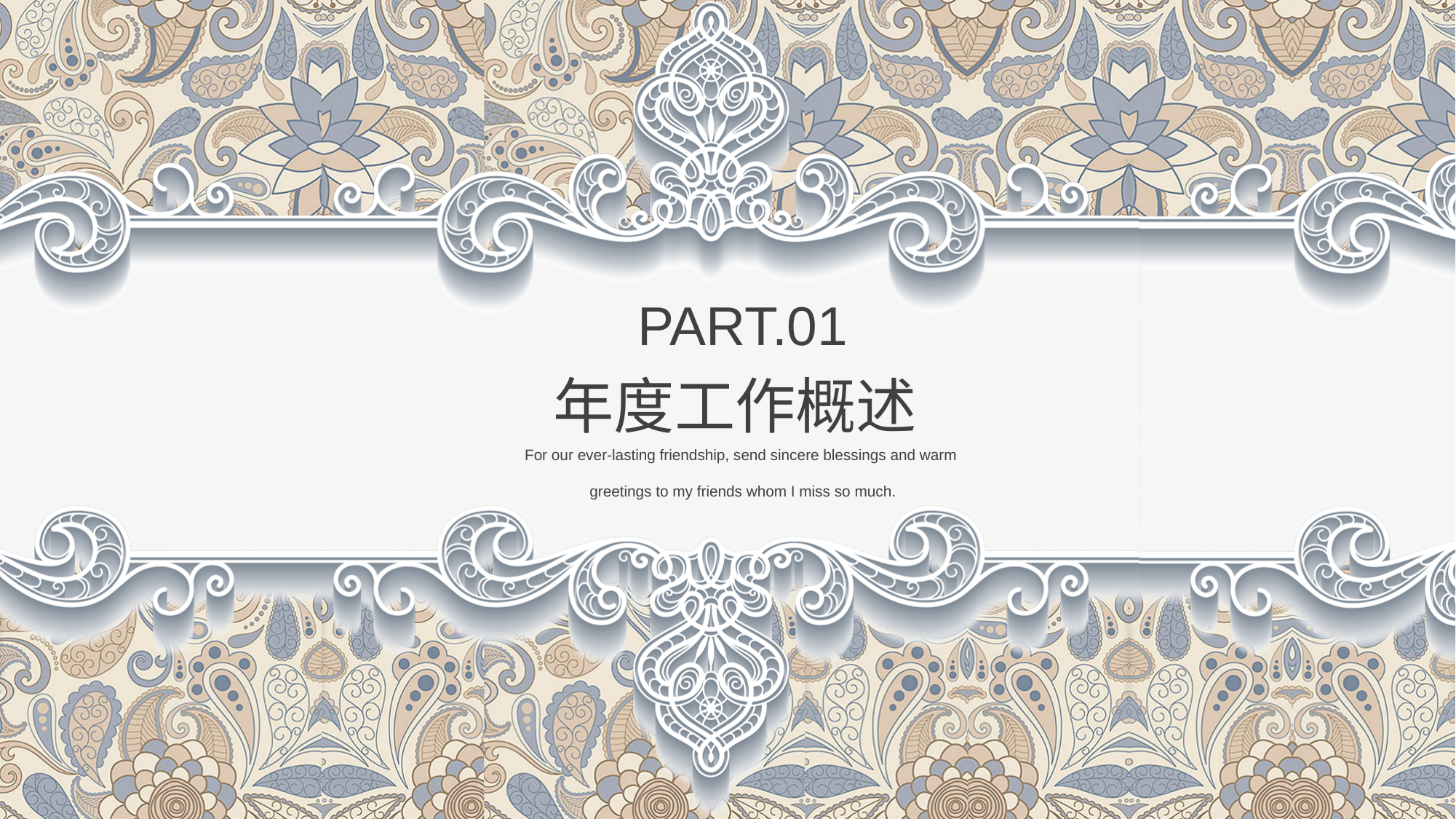

PART.01
年度工作概述
For our ever-lasting friendship, send sincere blessings and warm
greetings to my friends whom I miss so much.